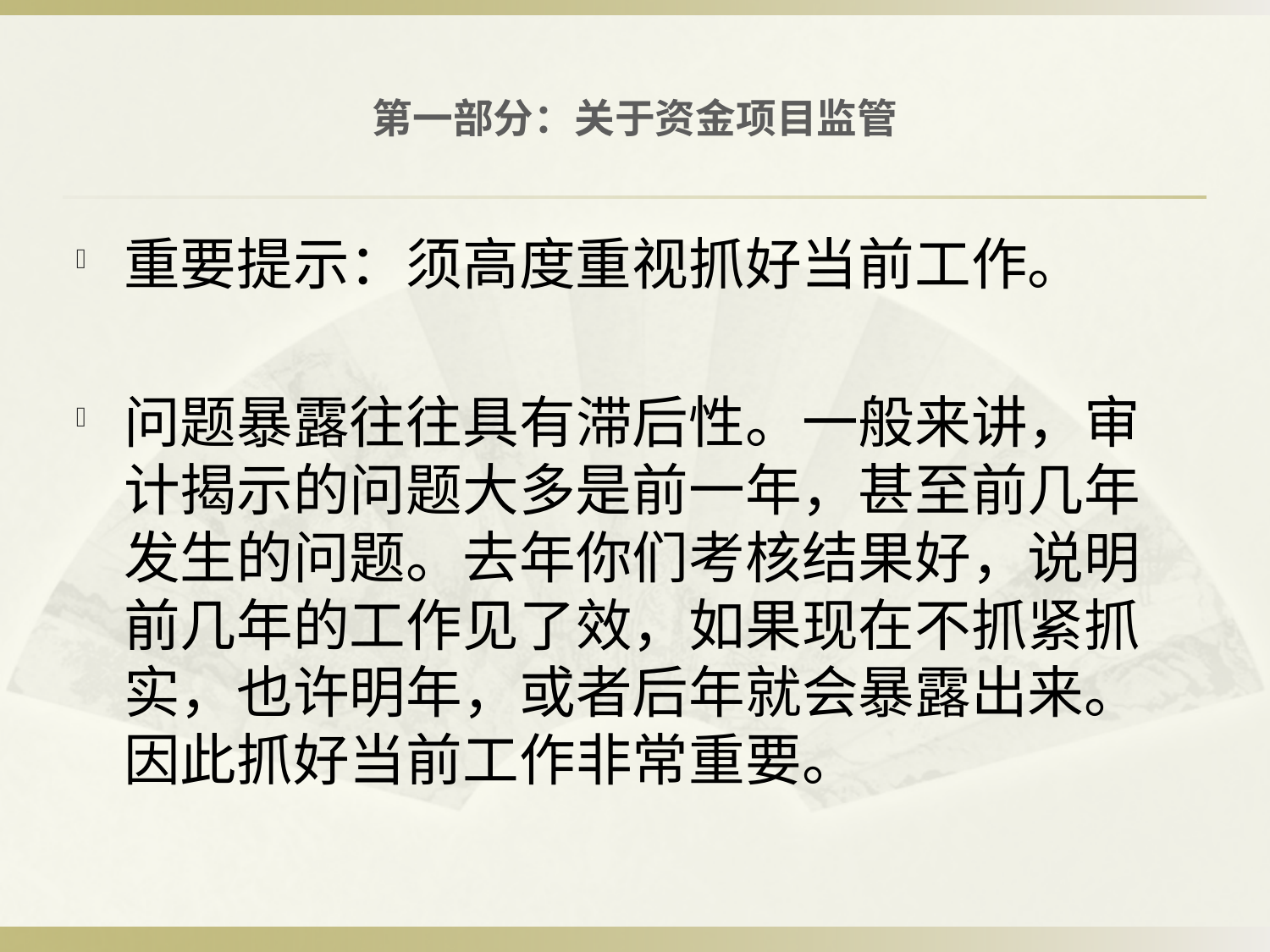

# 第一部分：关于资金项目监管
重要提示：须高度重视抓好当前工作。

问题暴露往往具有滞后性。一般来讲，审计揭示的问题大多是前一年，甚至前几年发生的问题。去年你们考核结果好，说明前几年的工作见了效，如果现在不抓紧抓实，也许明年，或者后年就会暴露出来。因此抓好当前工作非常重要。